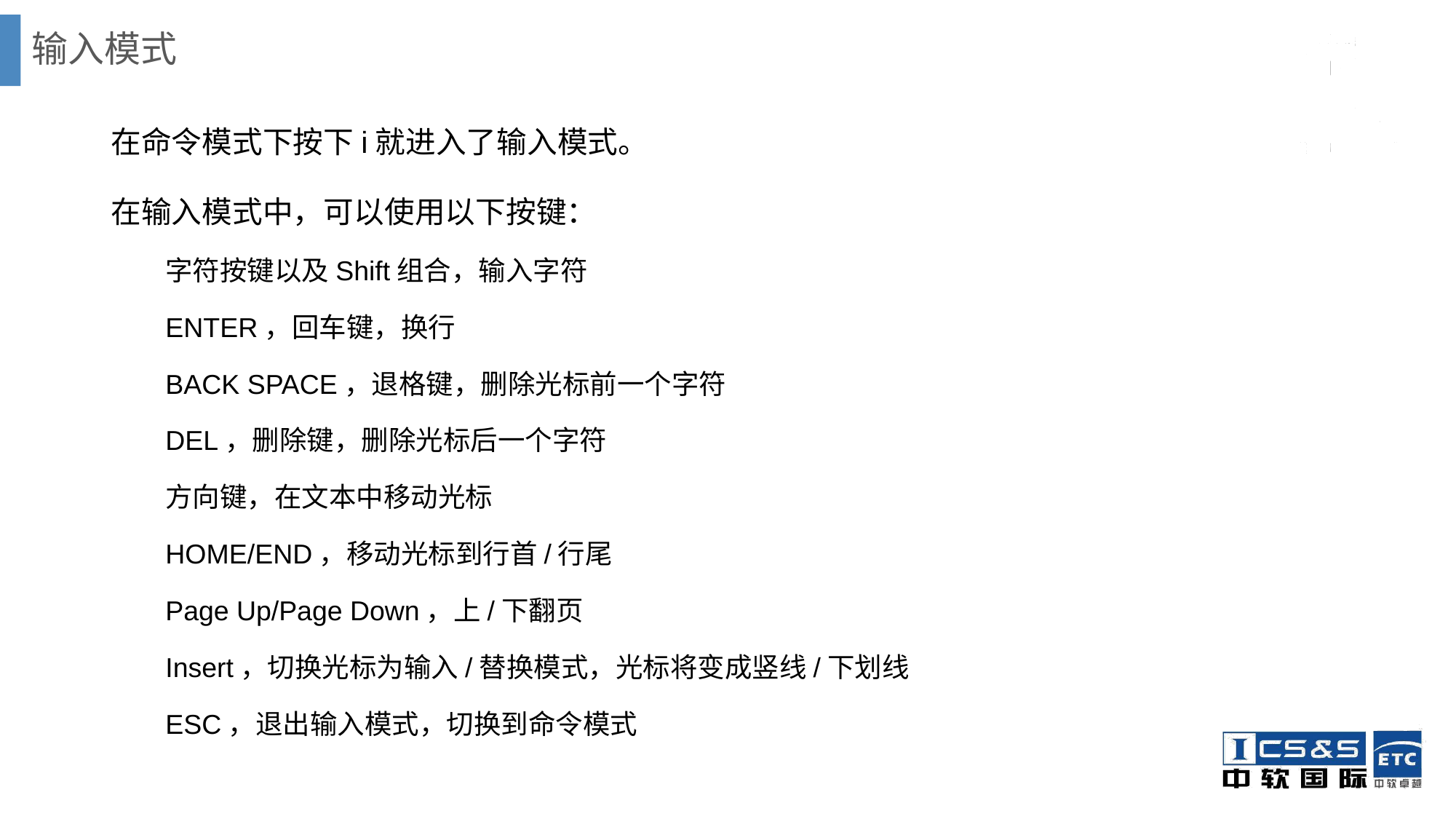

# 输入模式
在命令模式下按下i就进入了输入模式。
在输入模式中，可以使用以下按键：
字符按键以及Shift组合，输入字符
ENTER，回车键，换行
BACK SPACE，退格键，删除光标前一个字符
DEL，删除键，删除光标后一个字符
方向键，在文本中移动光标
HOME/END，移动光标到行首/行尾
Page Up/Page Down，上/下翻页
Insert，切换光标为输入/替换模式，光标将变成竖线/下划线
ESC，退出输入模式，切换到命令模式